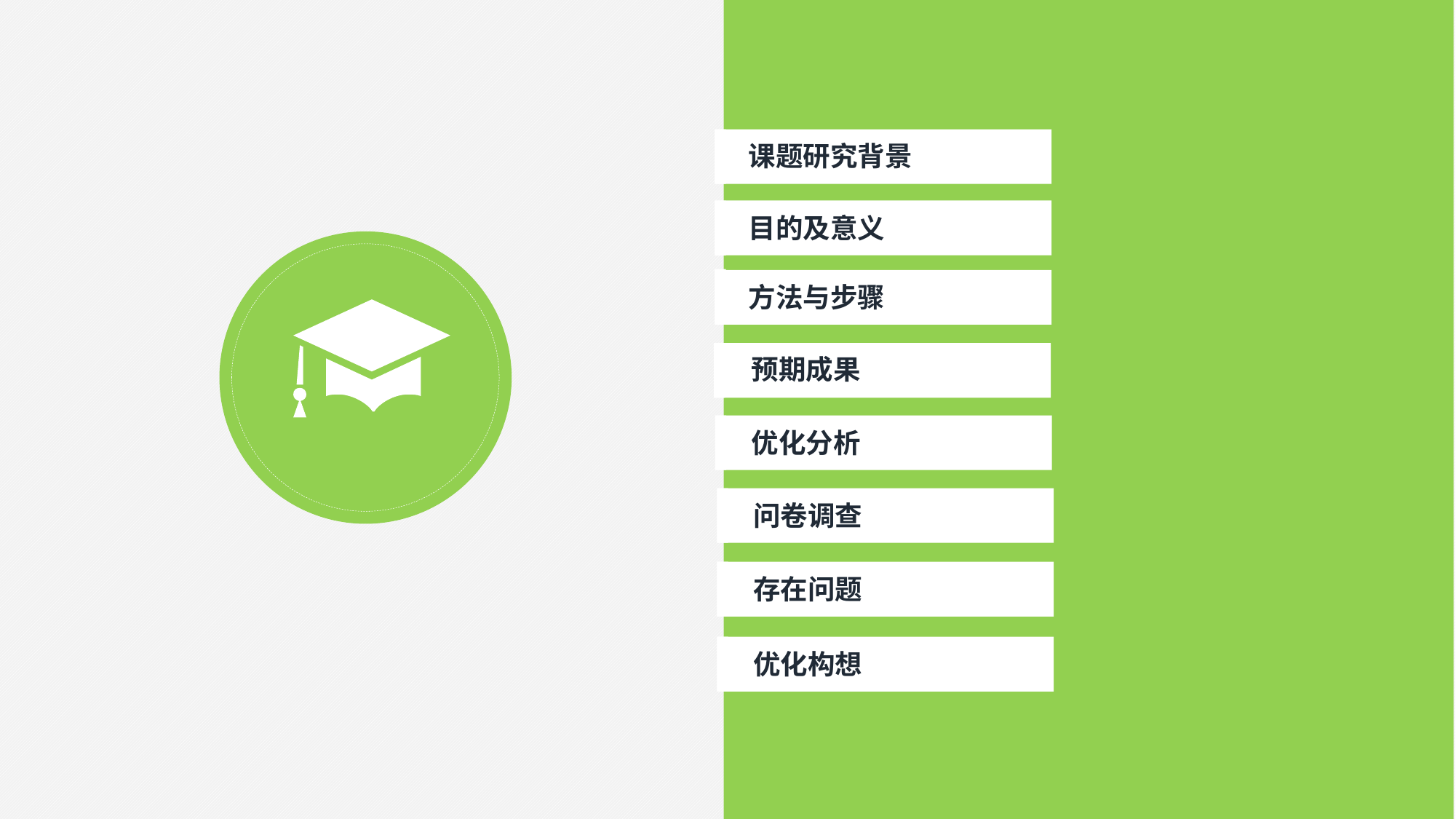

课题研究背景
目的及意义
方法与步骤

预期成果

优化分析

问卷调查

存在问题

优化构想